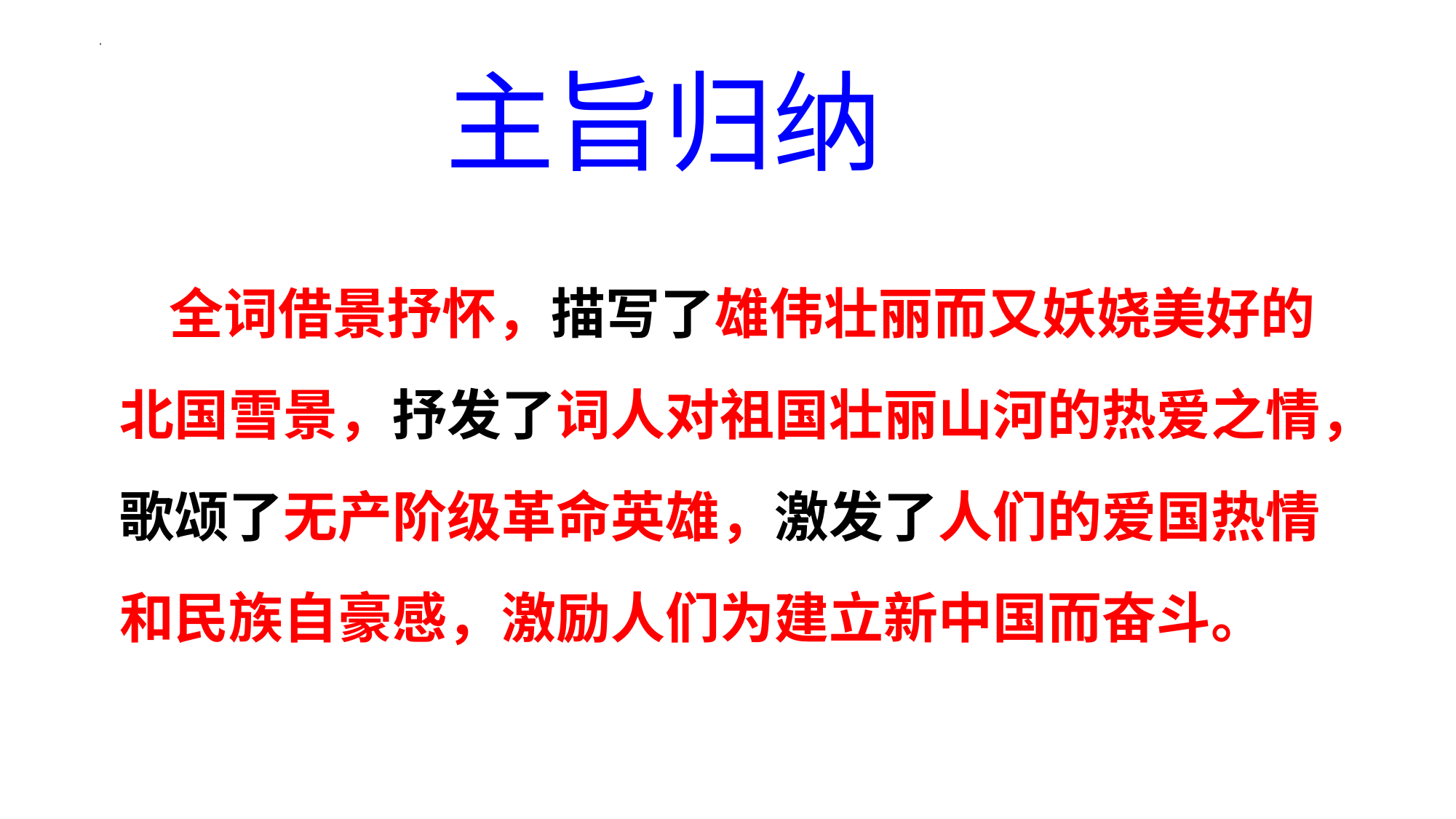

主旨归纳
       全词借景抒怀，描写了雄伟壮丽而又妖娆美好的北国雪景，抒发了词人对祖国壮丽山河的热爱之情，歌颂了无产阶级革命英雄，激发了人们的爱国热情和民族自豪感，激励人们为建立新中国而奋斗。